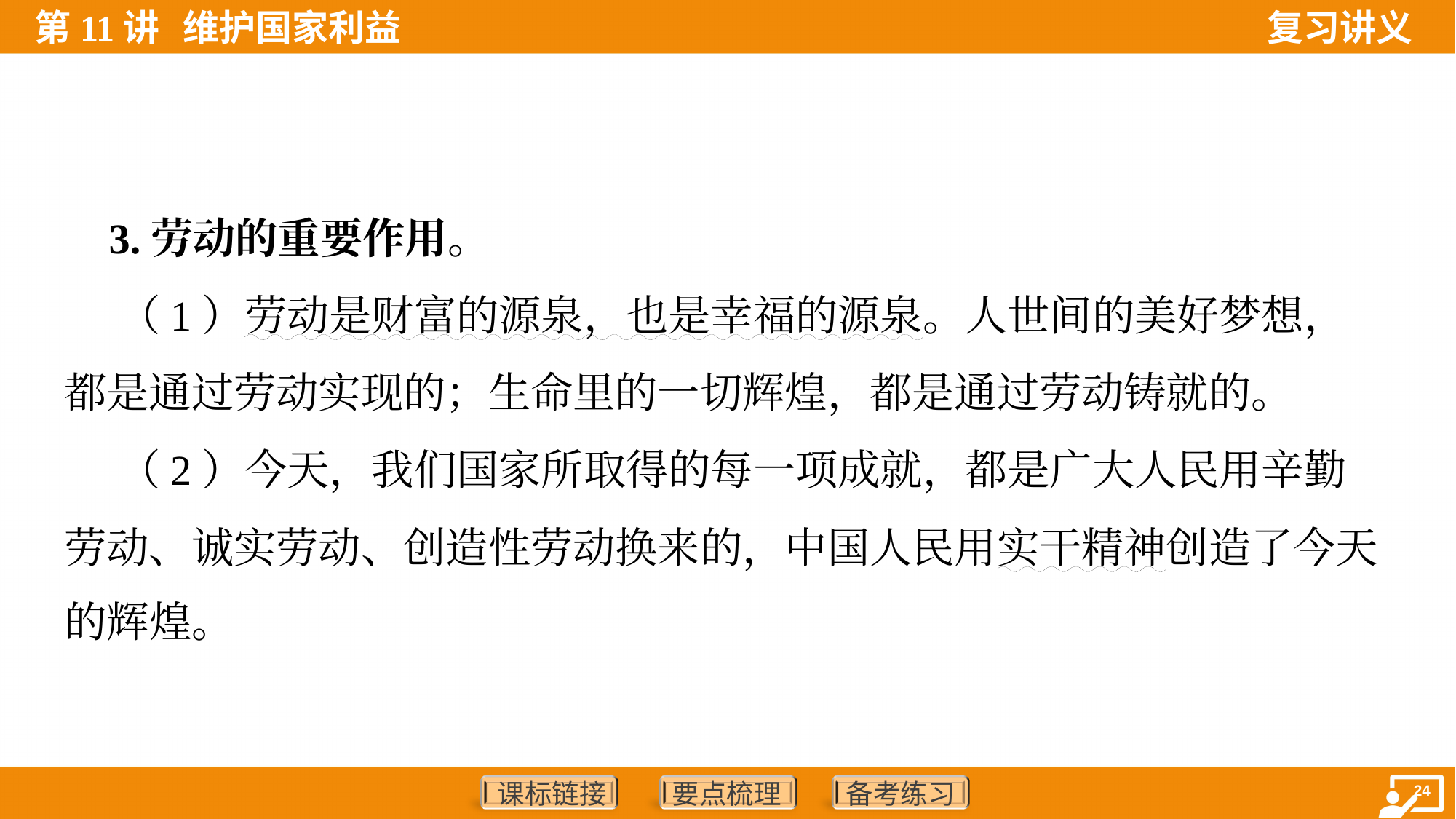

3.劳动的重要作用。
    （1）劳动是财富的源泉，也是幸福的源泉。人世间的美好梦想，
都是通过劳动实现的；生命里的一切辉煌，都是通过劳动铸就的。
    （2）今天，我们国家所取得的每一项成就，都是广大人民用辛勤
劳动、诚实劳动、创造性劳动换来的，中国人民用实干精神创造了今天
的辉煌。